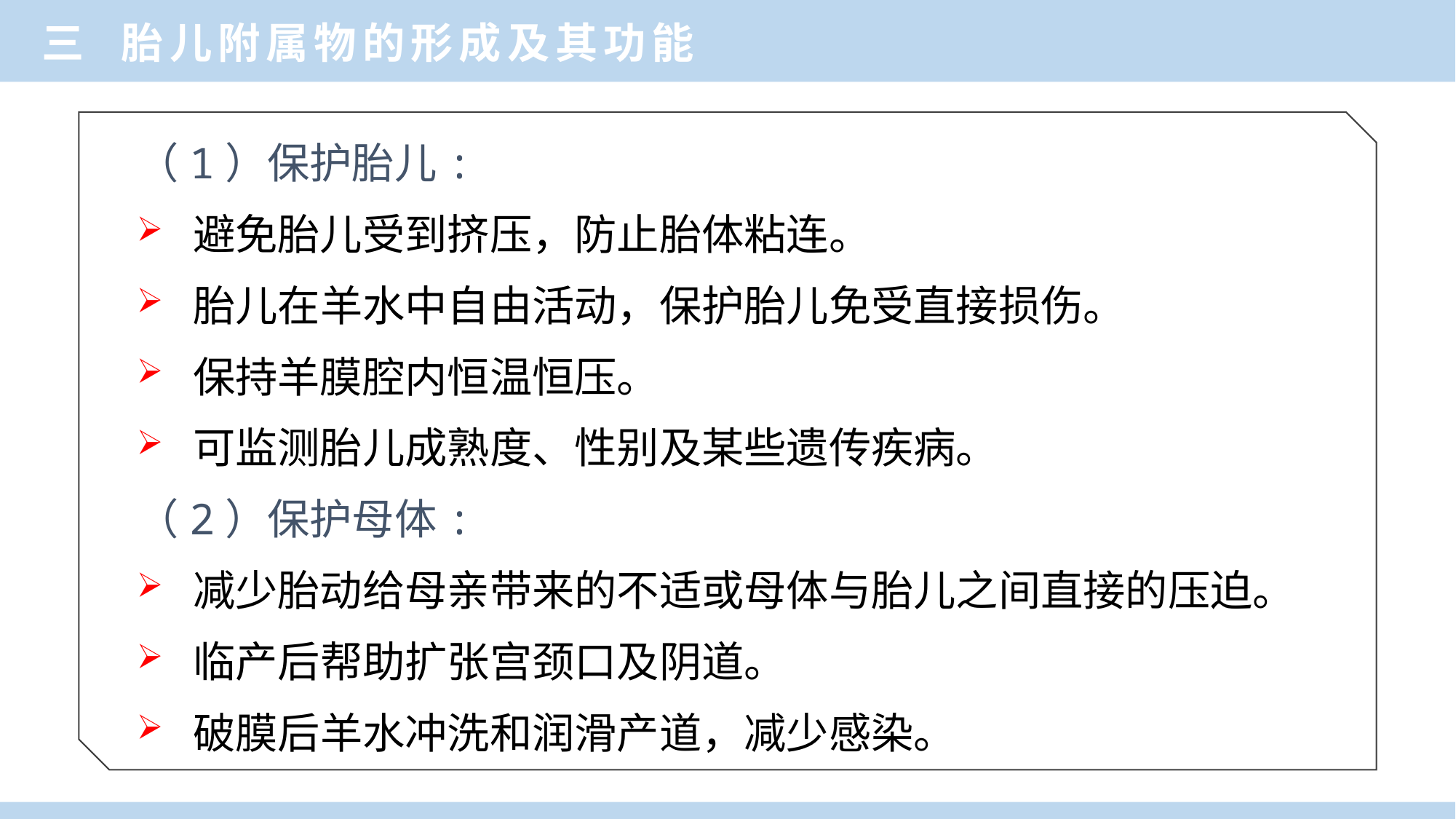

三  胎儿附属物的形成及其功能

（1）保护胎儿:
  避免胎儿受到挤压，防止胎体粘连。
  胎儿在羊水中自由活动，保护胎儿免受直接损伤。
  保持羊膜腔内恒温恒压。
  可监测胎儿成熟度、性别及某些遗传疾病。
（2）保护母体:
  减少胎动给母亲带来的不适或母体与胎儿之间直接的压迫。
  临产后帮助扩张宫颈口及阴道。
  破膜后羊水冲洗和润滑产道，减少感染。